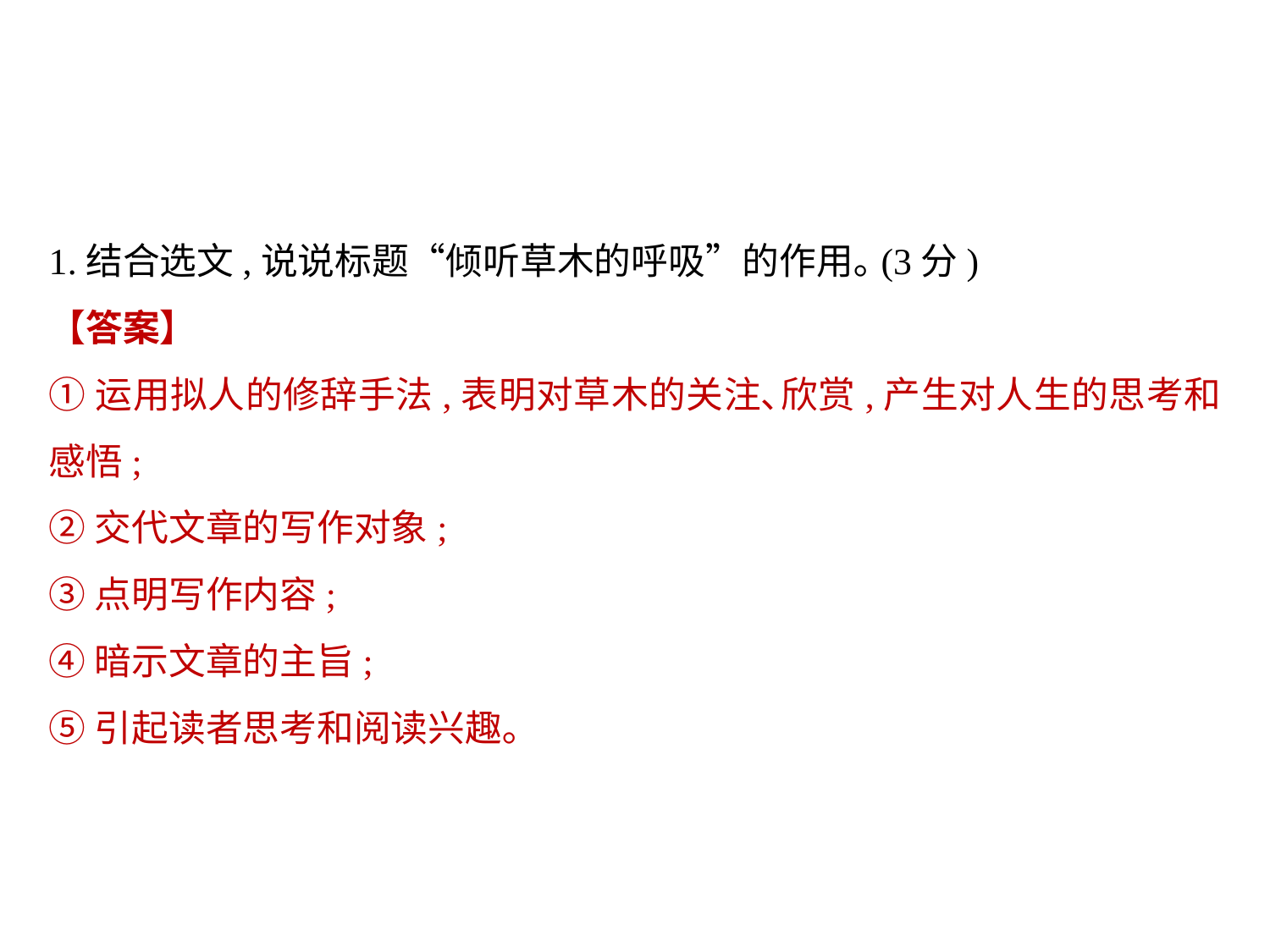

1.结合选文,说说标题“倾听草木的呼吸”的作用｡(3分)
【答案】
①运用拟人的修辞手法,表明对草木的关注､欣赏,产生对人生的思考和感悟;
②交代文章的写作对象;
③点明写作内容;
④暗示文章的主旨;
⑤引起读者思考和阅读兴趣｡